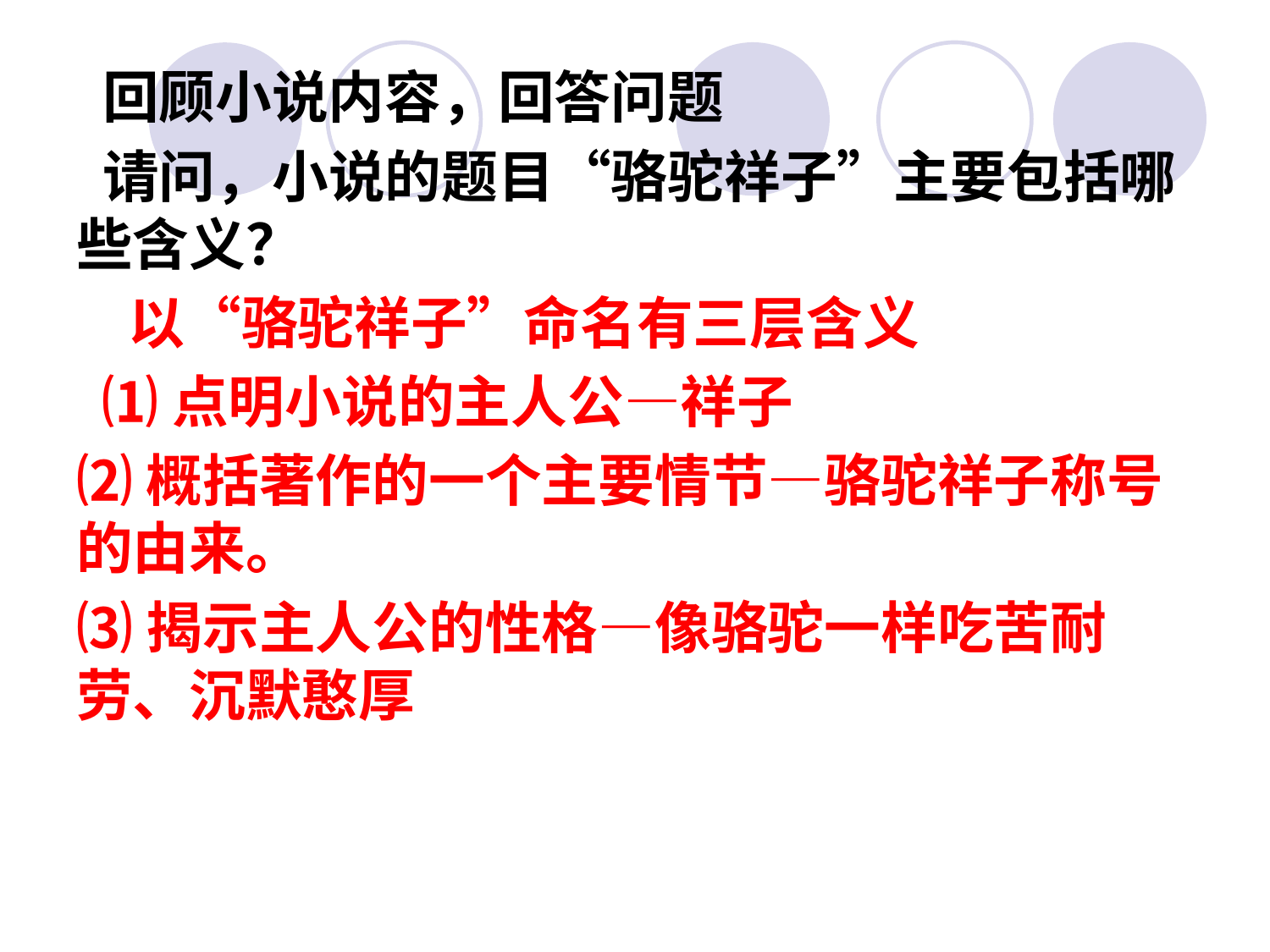

回顾小说内容，回答问题
 请问，小说的题目“骆驼祥子”主要包括哪些含义？
   以“骆驼祥子”命名有三层含义
  ⑴点明小说的主人公—祥子
⑵概括著作的一个主要情节—骆驼祥子称号的由来。
⑶揭示主人公的性格—像骆驼一样吃苦耐劳、沉默憨厚